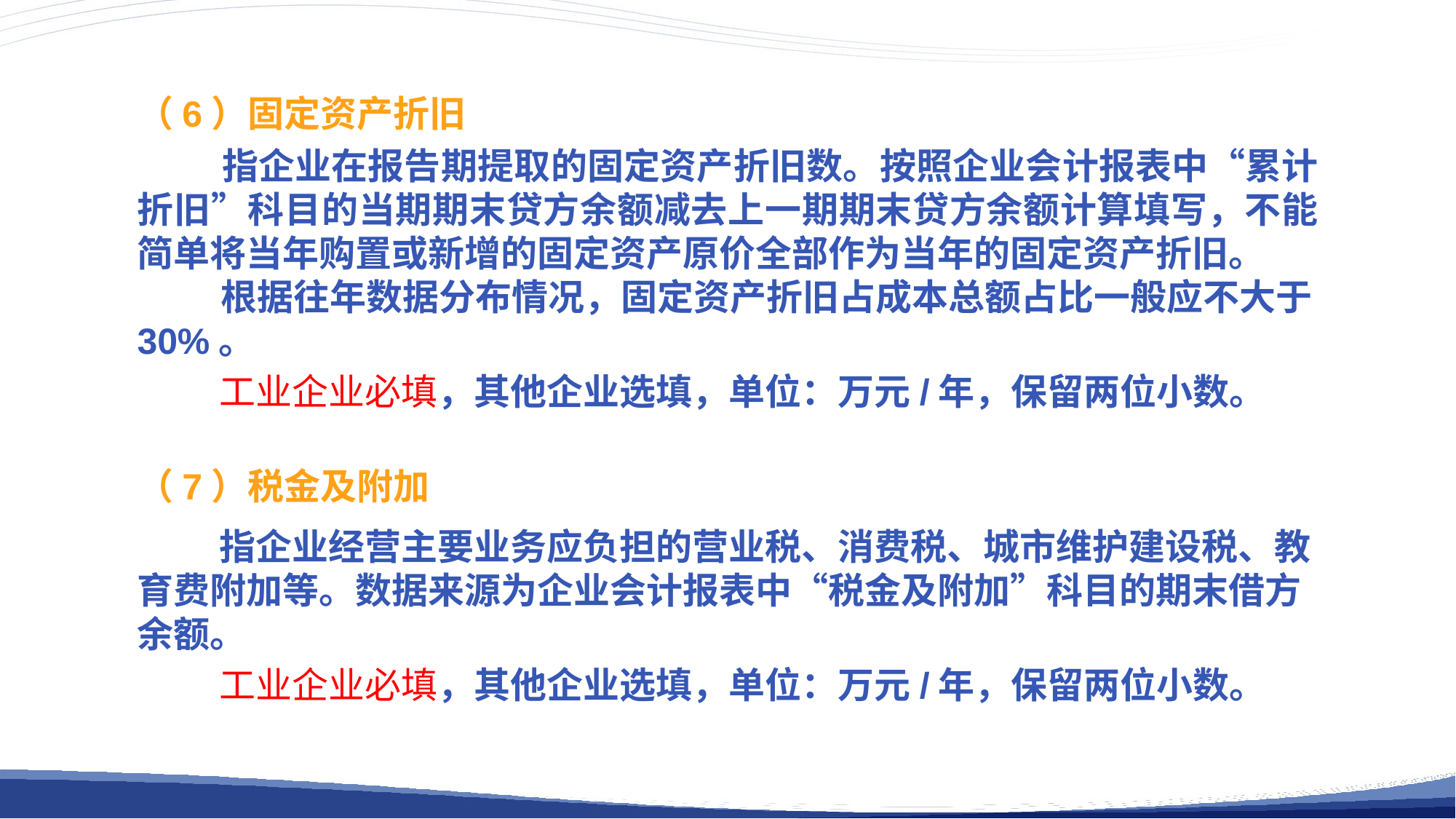

（6）固定资产折旧
    指企业在报告期提取的固定资产折旧数。按照企业会计报表中“累计折旧”科目的当期期末贷方余额减去上一期期末贷方余额计算填写，不能简单将当年购置或新增的固定资产原价全部作为当年的固定资产折旧。
    根据往年数据分布情况，固定资产折旧占成本总额占比一般应不大于30%。
         工业企业必填，其他企业选填，单位：万元/年，保留两位小数。

（7）税金及附加
         指企业经营主要业务应负担的营业税、消费税、城市维护建设税、教育费附加等。数据来源为企业会计报表中“税金及附加”科目的期末借方余额。
         工业企业必填，其他企业选填，单位：万元/年，保留两位小数。